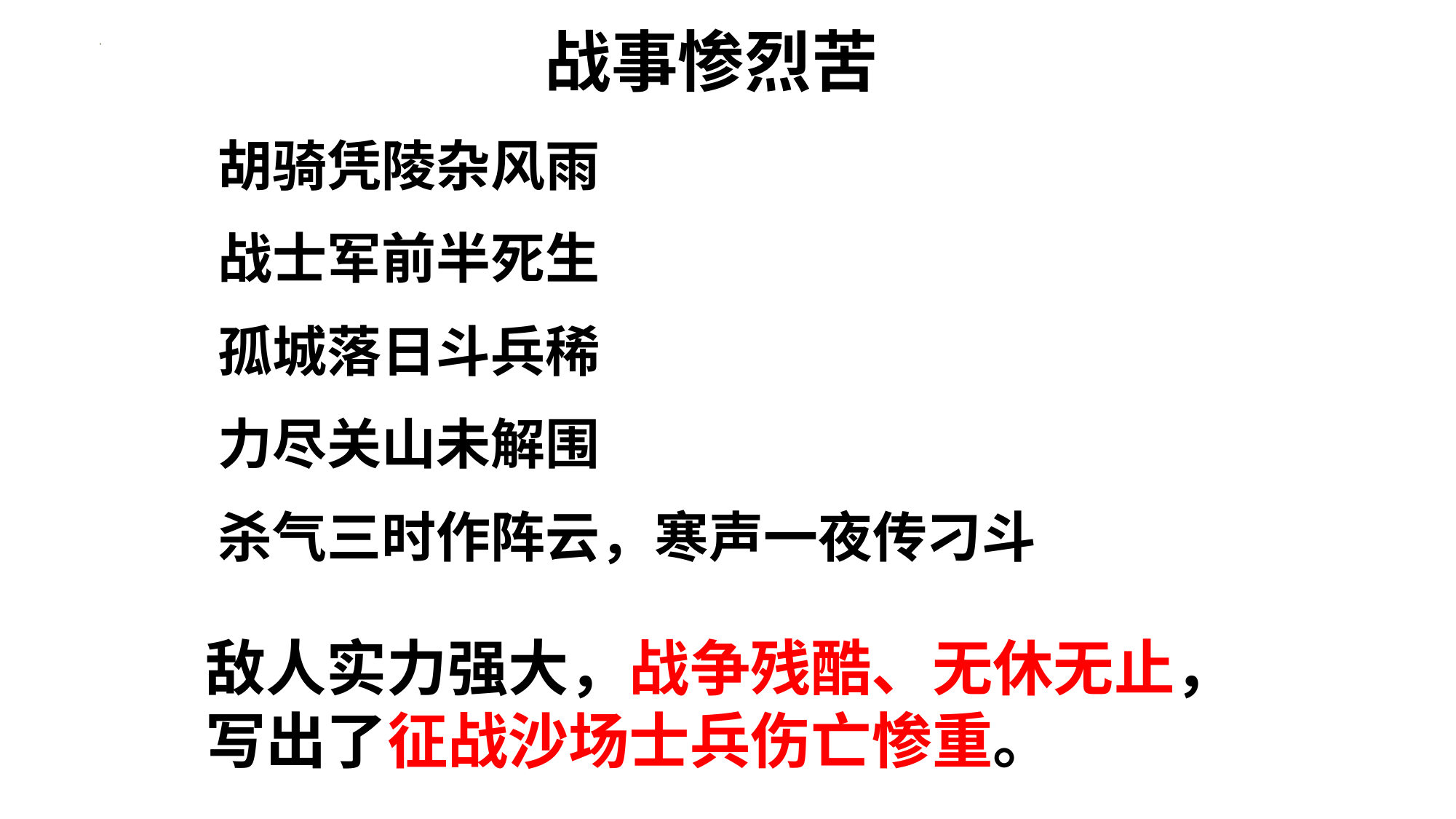

战事惨烈苦

胡骑凭陵杂风雨
战士军前半死生
孤城落日斗兵稀
力尽关山未解围
杀气三时作阵云，寒声一夜传刁斗

敌人实力强大，战争残酷、无休无止，写出了征战沙场士兵伤亡惨重。